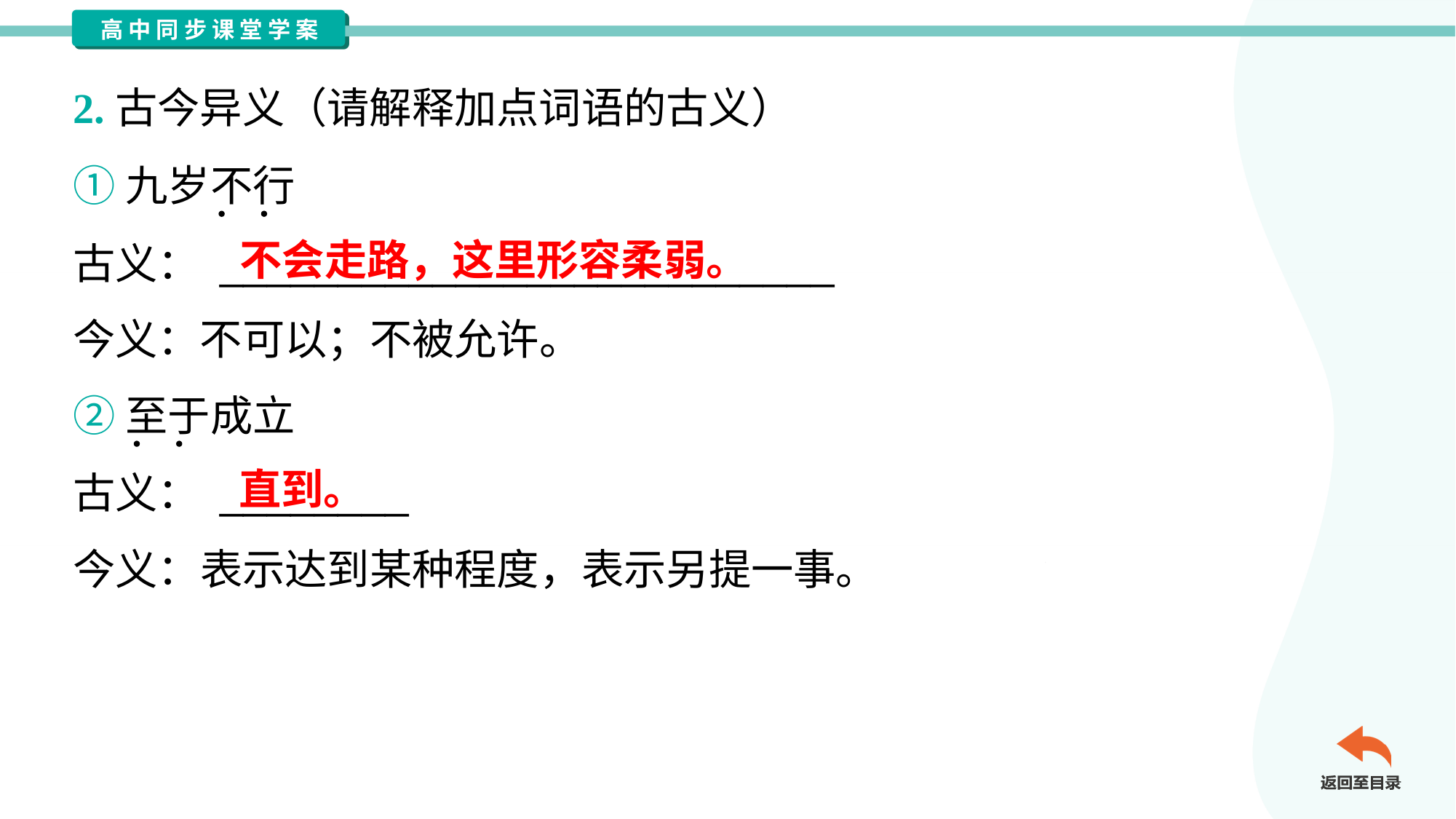

2.古今异义（请解释加点词语的古义）
①九岁不行
古义： __________________________
今义：不可以；不被允许。
不会走路，这里形容柔弱。

②至于成立
古义： ________
今义：表示达到某种程度，表示另提一事。
直到。